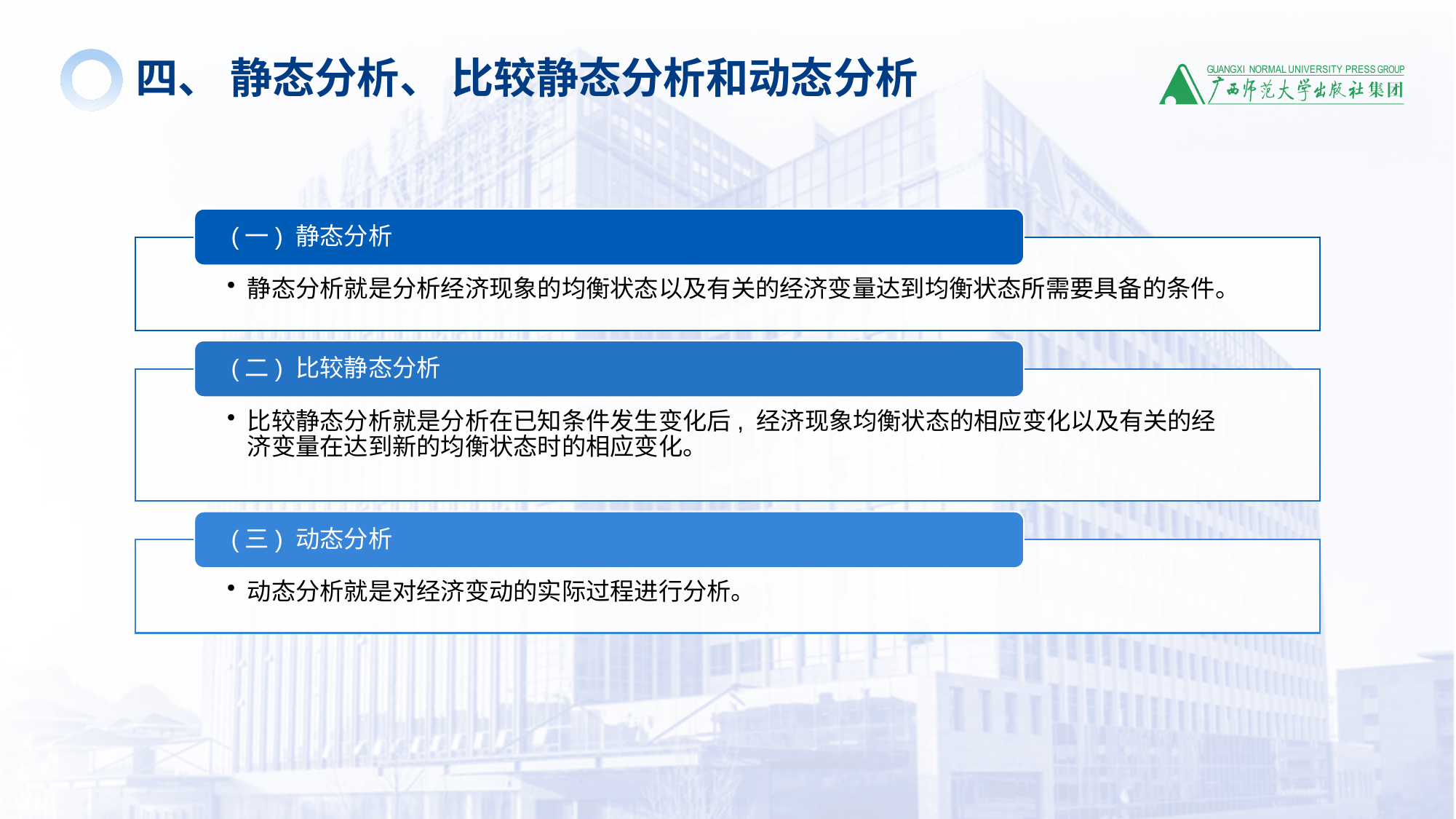

四、 静态分析、 比较静态分析和动态分析

静态分析就是分析经济现象的均衡状态以及有关的经济变量达到均衡状态所需要具备的条件。
(一) 静态分析
比较静态分析就是分析在已知条件发生变化后, 经济现象均衡状态的相应变化以及有关的经济变量在达到新的均衡状态时的相应变化。
(二) 比较静态分析
动态分析就是对经济变动的实际过程进行分析。
(三) 动态分析